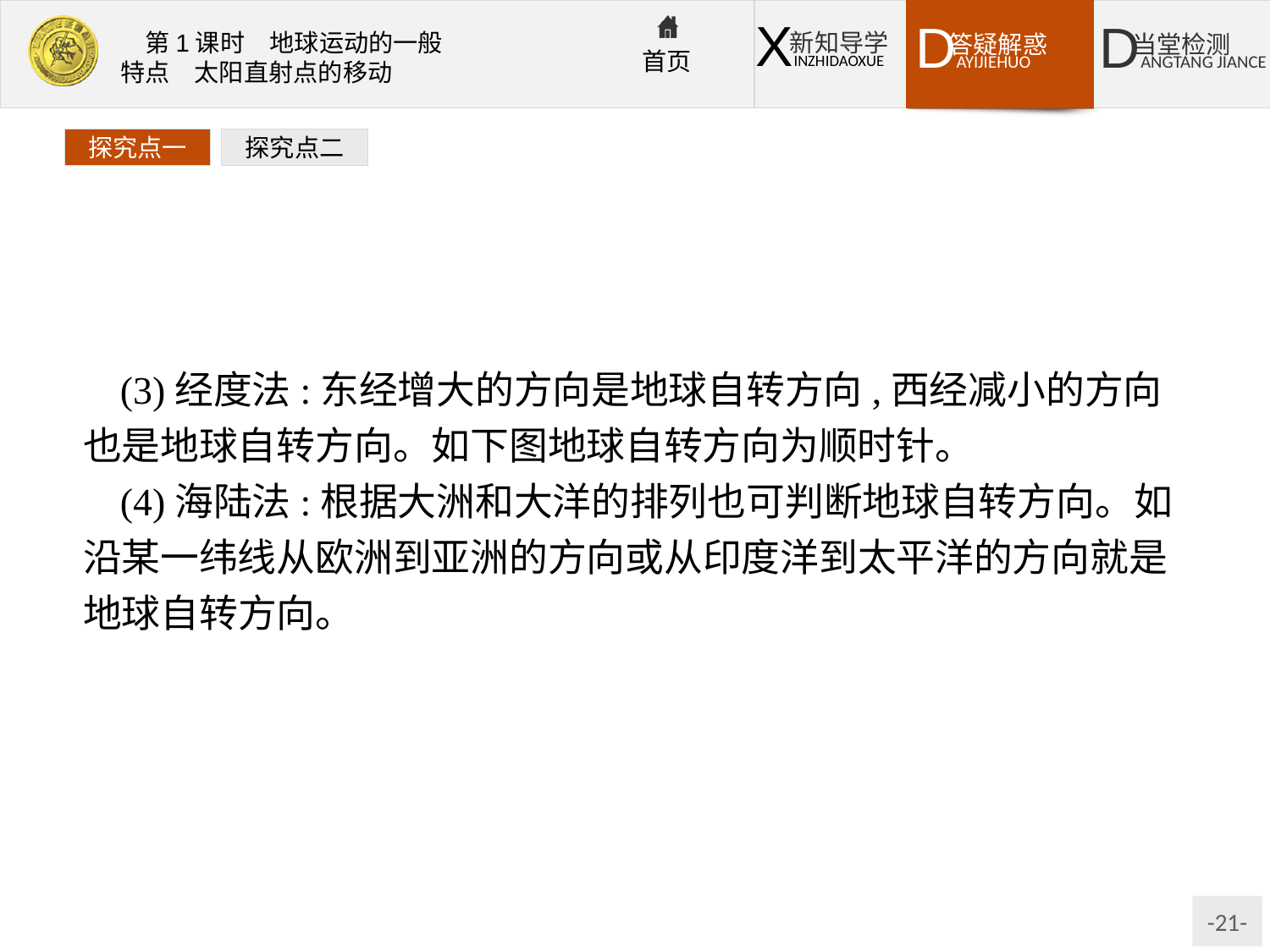

探究点一
探究点二
(3)经度法:东经增大的方向是地球自转方向,西经减小的方向也是地球自转方向。如下图地球自转方向为顺时针。
(4)海陆法:根据大洲和大洋的排列也可判断地球自转方向。如沿某一纬线从欧洲到亚洲的方向或从印度洋到太平洋的方向就是地球自转方向。